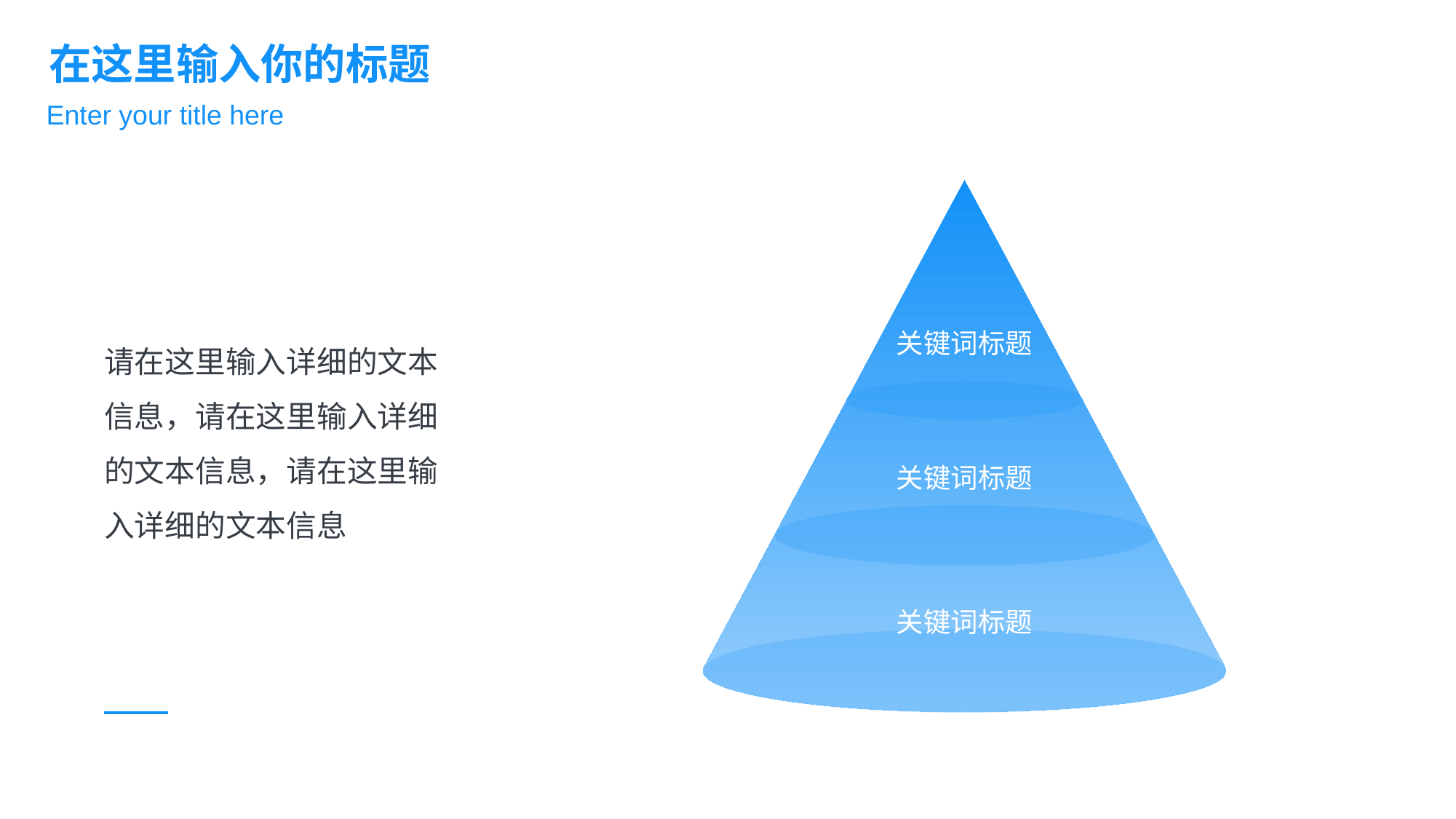

在这里输入你的标题
Enter your title here

请在这里输入详细的文本
信息，请在这里输入详细
的文本信息，请在这里输
入详细的文本信息
关键词标题
关键词标题
关键词标题